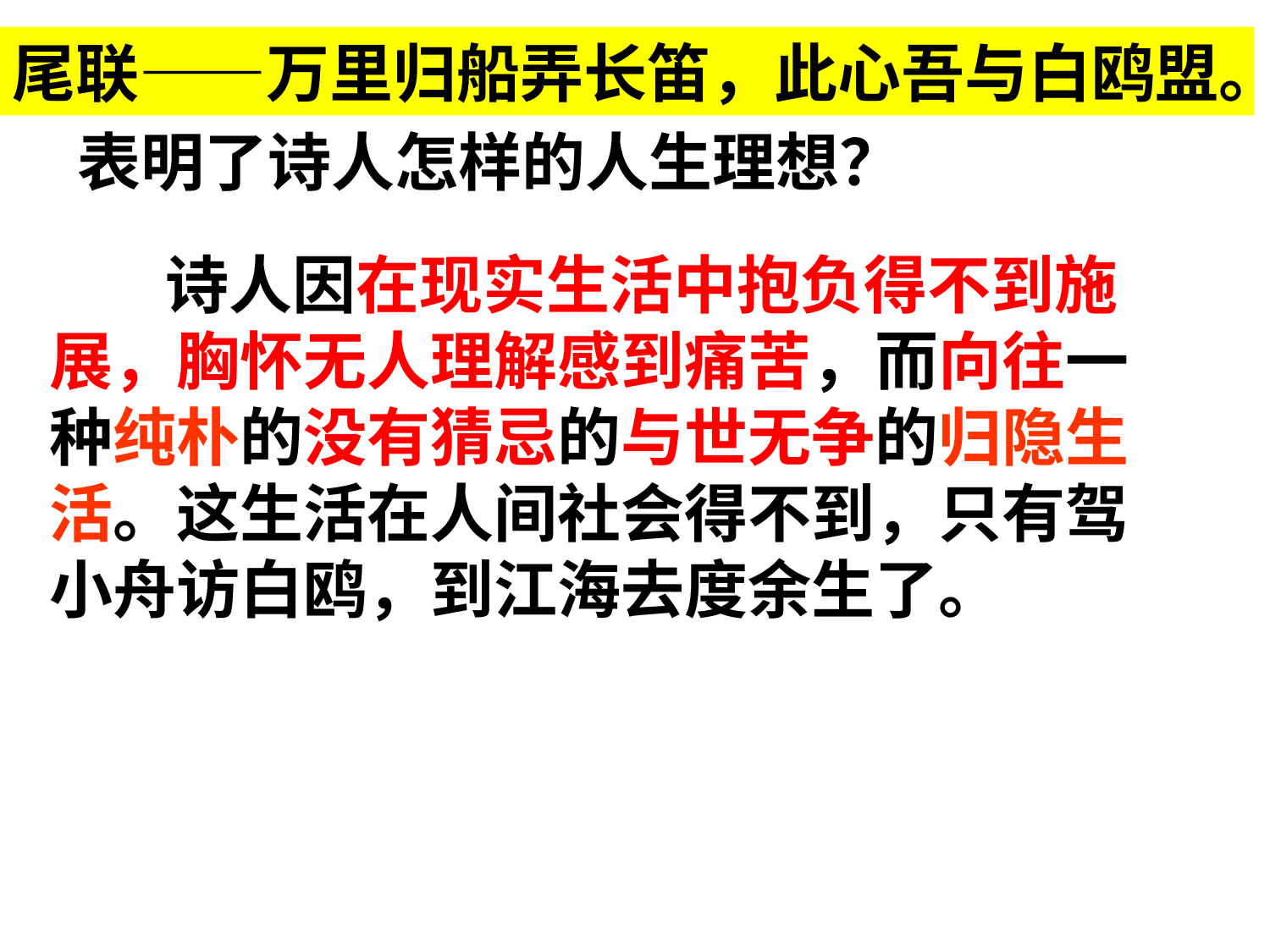

尾联——万里归船弄长笛，此心吾与白鸥盟。
表明了诗人怎样的人生理想？
       诗人因在现实生活中抱负得不到施展，胸怀无人理解感到痛苦，而向往一种纯朴的没有猜忌的与世无争的归隐生活。这生活在人间社会得不到，只有驾小舟访白鸥，到江海去度余生了。